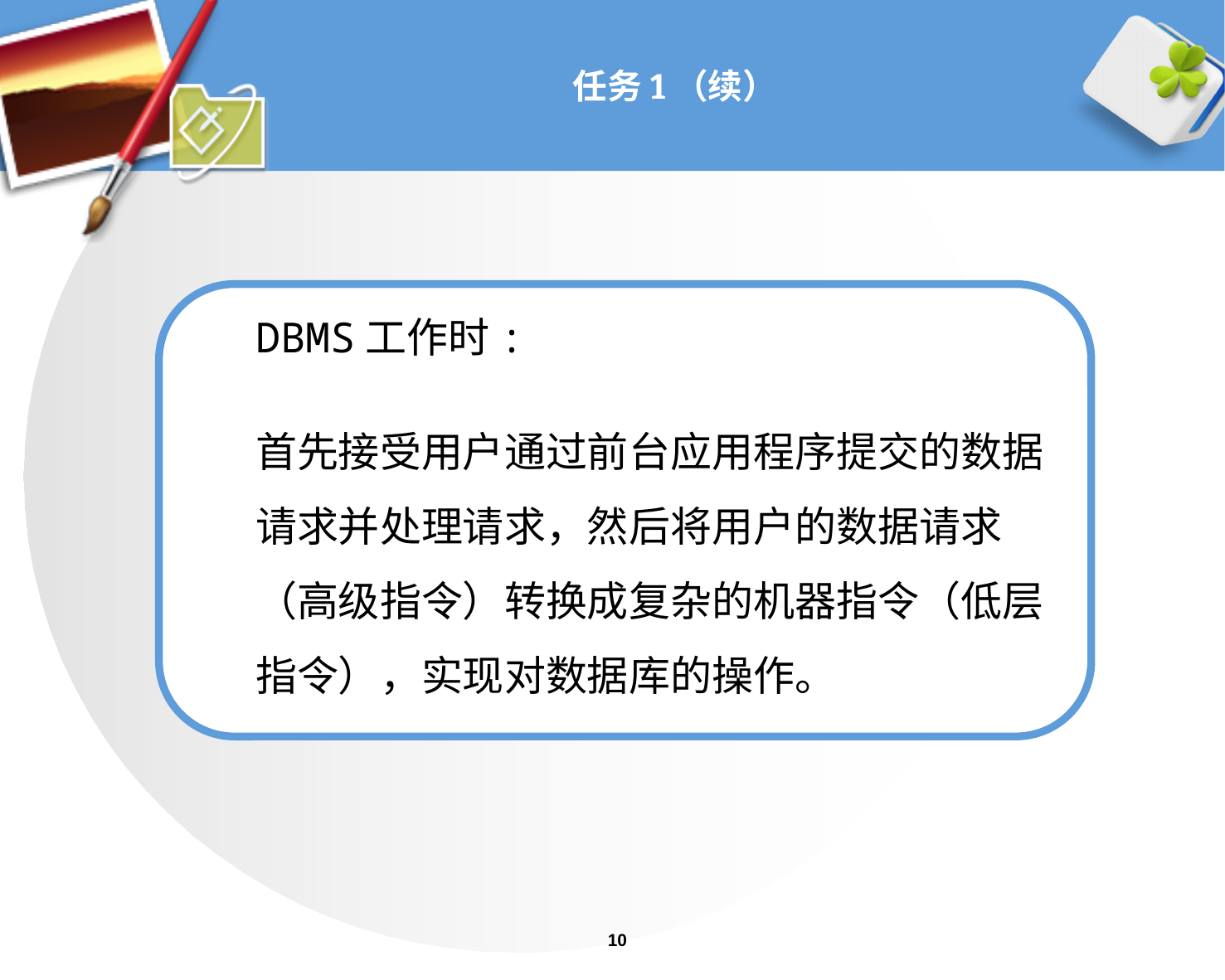

# 任务1（续）
DBMS工作时:

首先接受用户通过前台应用程序提交的数据
请求并处理请求，然后将用户的数据请求
（高级指令）转换成复杂的机器指令（低层
指令），实现对数据库的操作。
10